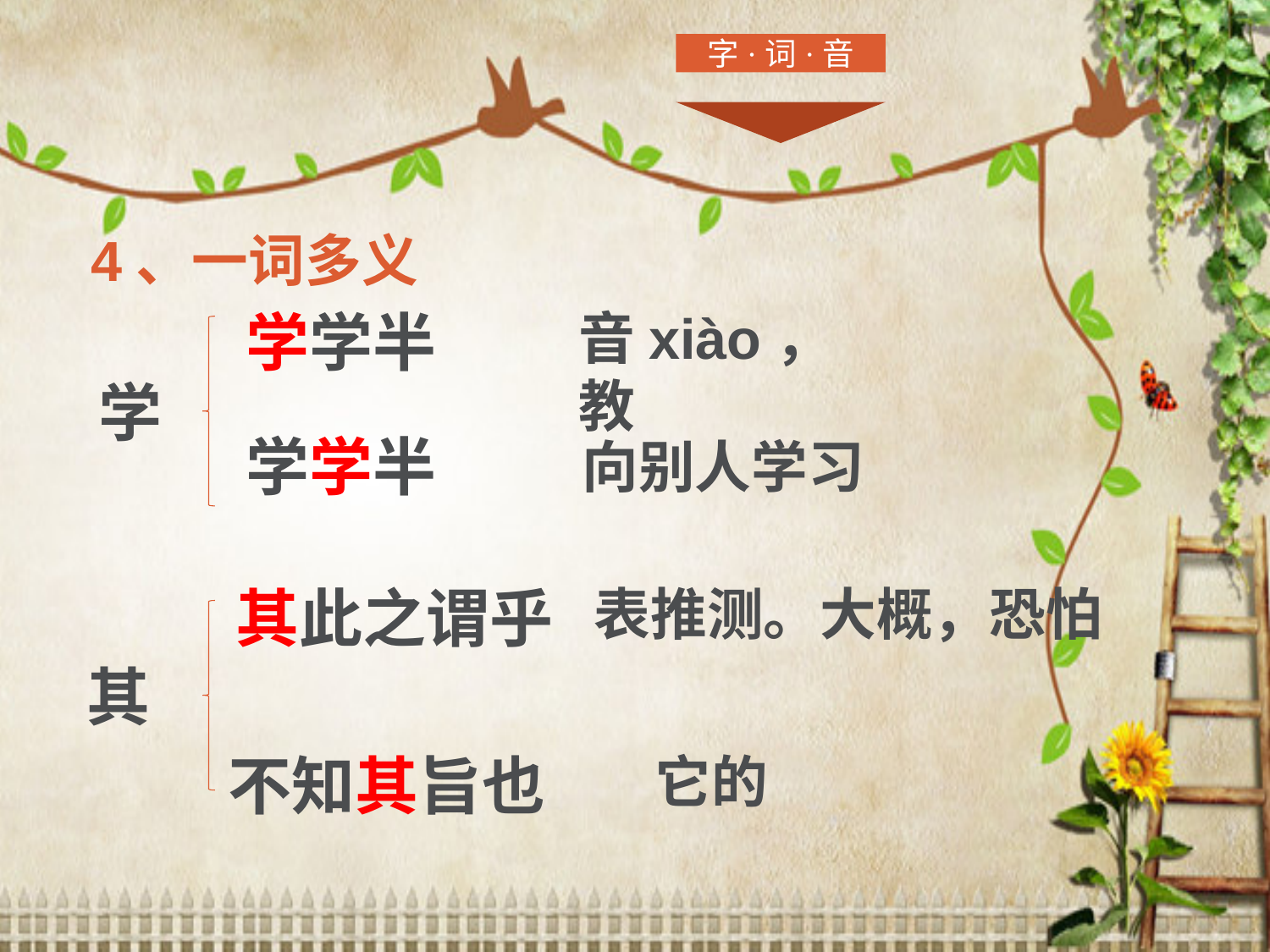

字·词·音

4、一词多义
音xiào，教
学学半

学
学学半
向别人学习

其此之谓乎
表推测。大概，恐怕

其
不知其旨也
它的